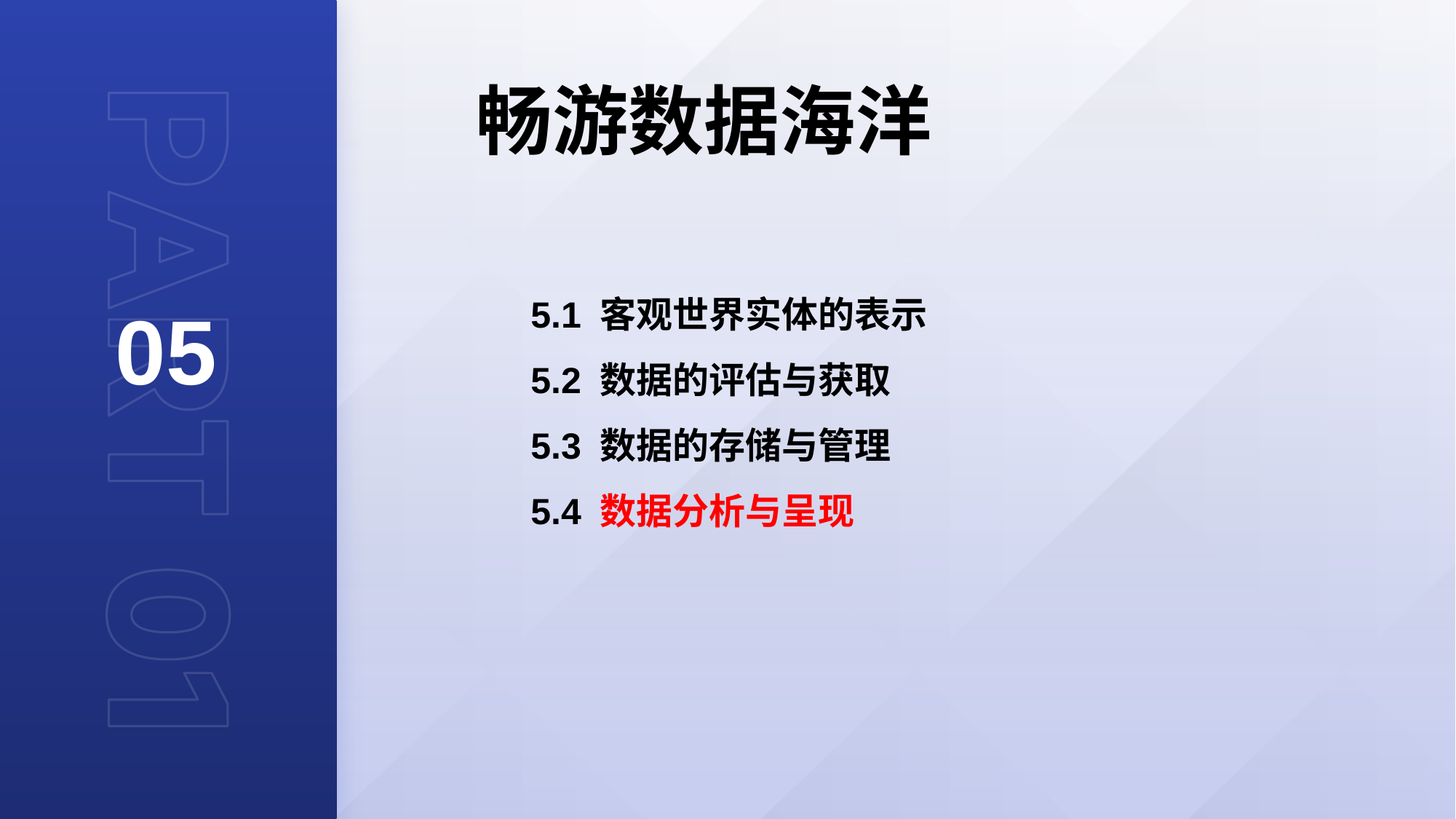

畅游数据海洋
05
5.1 客观世界实体的表示
5.2 数据的评估与获取
5.3 数据的存储与管理
5.4 数据分析与呈现